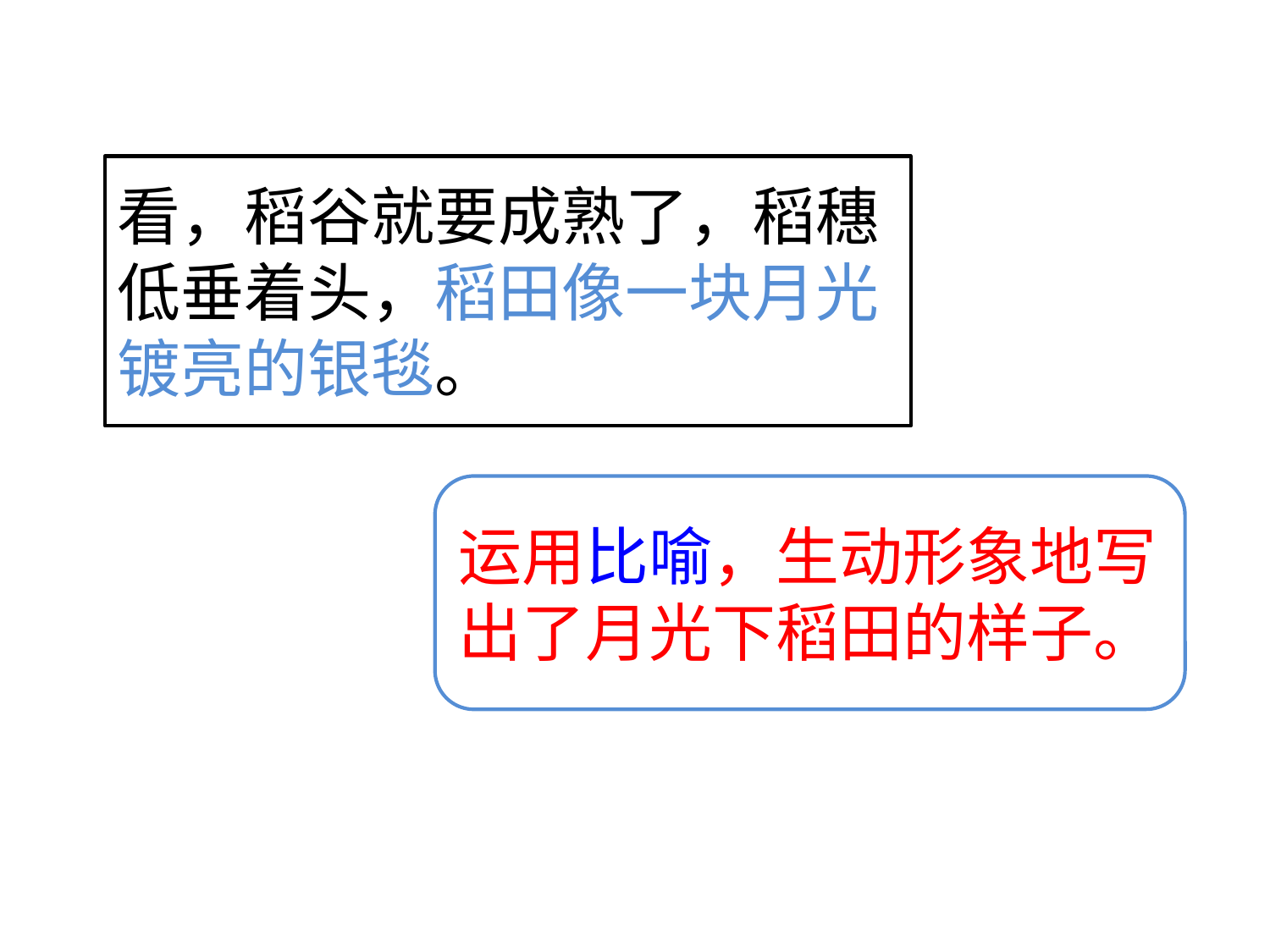

看，稻谷就要成熟了，稻穗低垂着头，稻田像一块月光镀亮的银毯。
运用比喻，生动形象地写出了月光下稻田的样子。